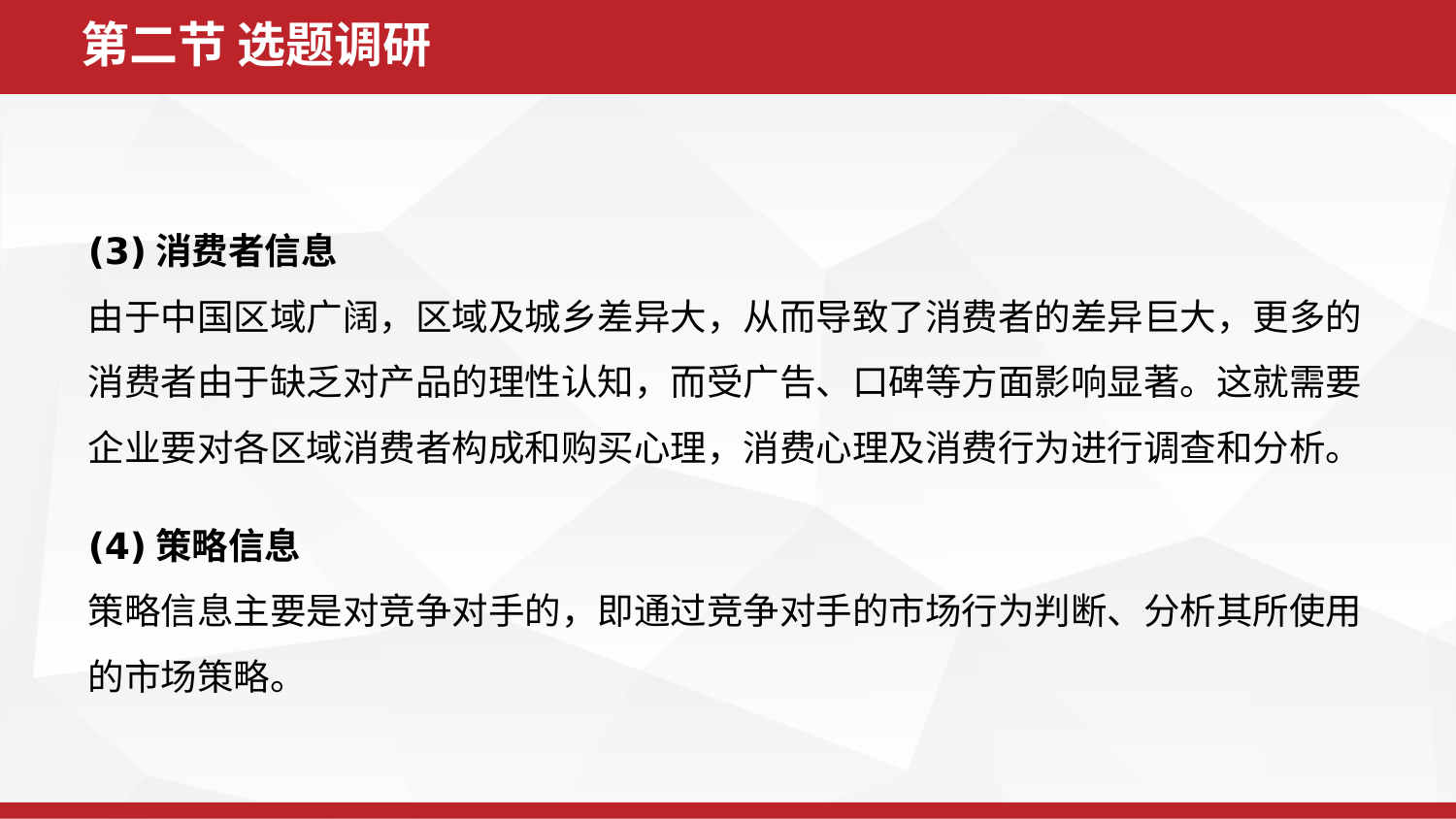

第二节 选题调研
(3)消费者信息
由于中国区域广阔，区域及城乡差异大，从而导致了消费者的差异巨大，更多的消费者由于缺乏对产品的理性认知，而受广告、口碑等方面影响显著。这就需要企业要对各区域消费者构成和购买心理，消费心理及消费行为进行调查和分析。
(4)策略信息
策略信息主要是对竞争对手的，即通过竞争对手的市场行为判断、分析其所使用的市场策略。